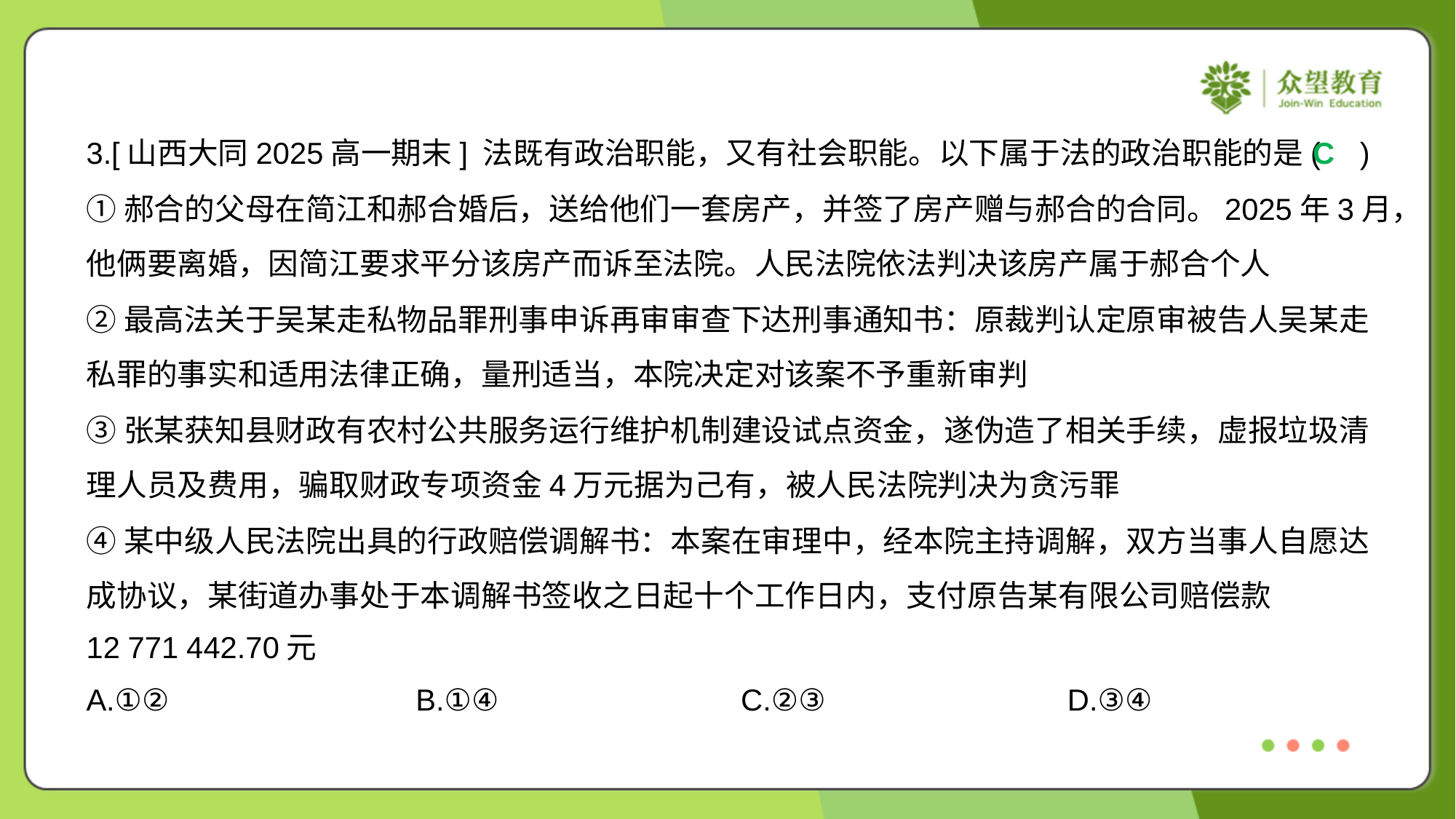

3.[山西大同2025高一期末] 法既有政治职能，又有社会职能。以下属于法的政治职能的是(     )
C
①郝合的父母在简江和郝合婚后，送给他们一套房产，并签了房产赠与郝合的合同。2025年3月，
他俩要离婚，因简江要求平分该房产而诉至法院。人民法院依法判决该房产属于郝合个人
②最高法关于吴某走私物品罪刑事申诉再审审查下达刑事通知书：原裁判认定原审被告人吴某走
私罪的事实和适用法律正确，量刑适当，本院决定对该案不予重新审判
③张某获知县财政有农村公共服务运行维护机制建设试点资金，遂伪造了相关手续，虚报垃圾清
理人员及费用，骗取财政专项资金4万元据为己有，被人民法院判决为贪污罪
④某中级人民法院出具的行政赔偿调解书：本案在审理中，经本院主持调解，双方当事人自愿达
成协议，某街道办事处于本调解书签收之日起十个工作日内，支付原告某有限公司赔偿款
12 771 442.70元
A.①②	B.①④	C.②③	D.③④